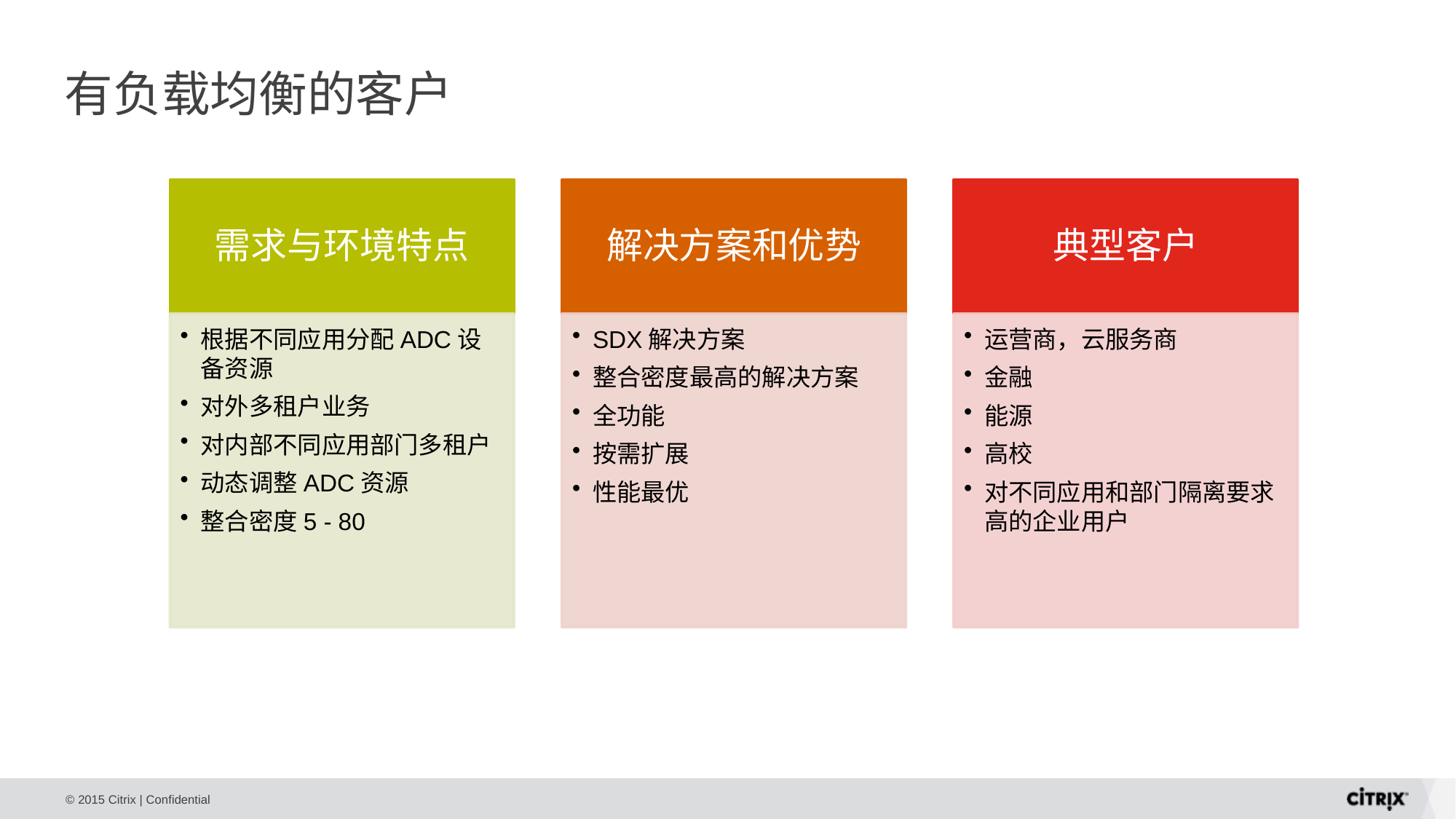

# 有负载均衡的客户

需求与环境特点
根据不同应用分配ADC设备资源
对外多租户业务
对内部不同应用部门多租户
动态调整ADC资源
整合密度5 - 80
解决方案和优势
SDX解决方案
整合密度最高的解决方案
全功能
按需扩展
性能最优
典型客户
运营商，云服务商
金融
能源
高校
对不同应用和部门隔离要求高的企业用户